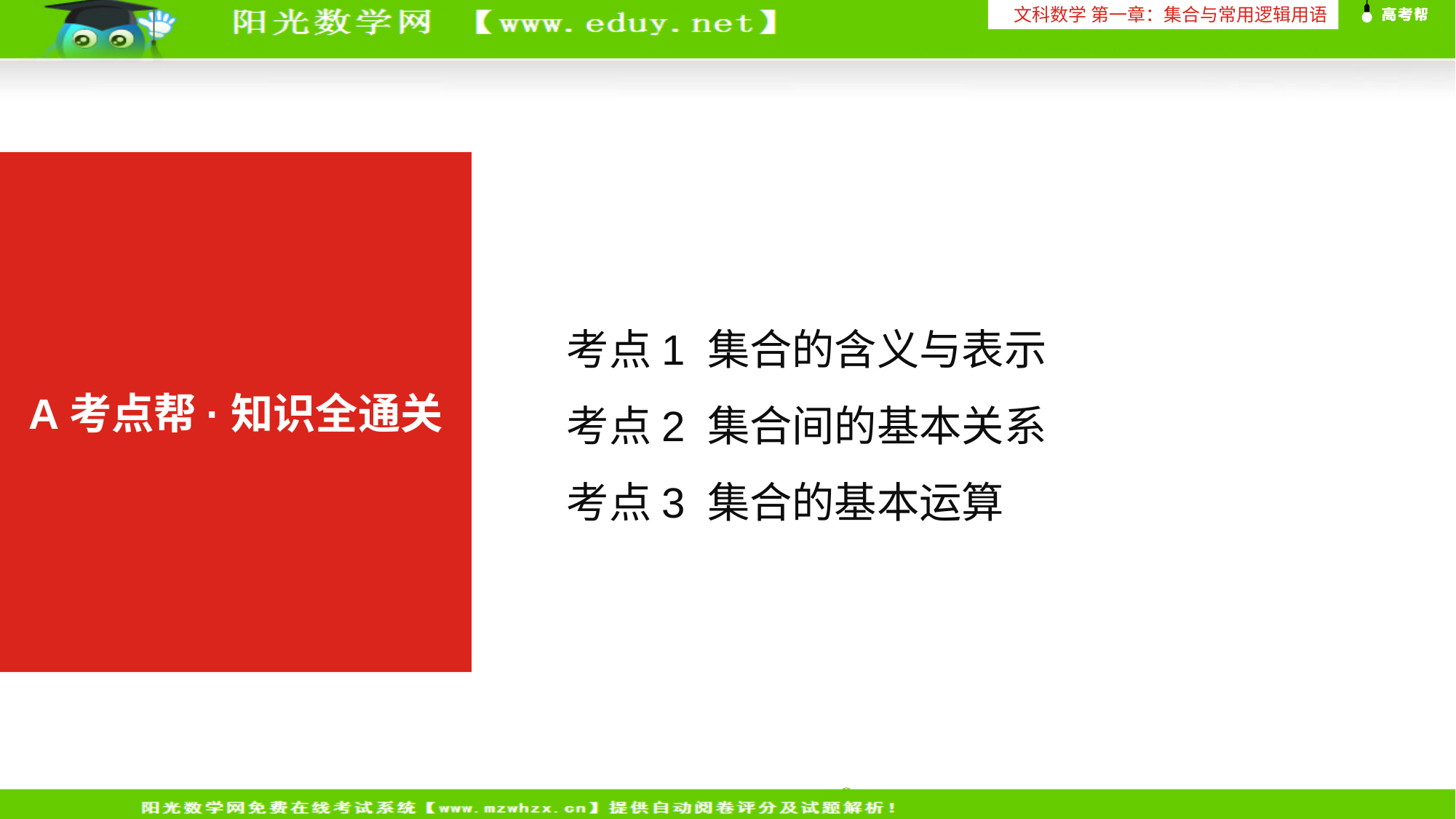

文科数学 第一章：集合与常用逻辑用语
考点1 集合的含义与表示
考点2 集合间的基本关系
考点3 集合的基本运算
A考点帮·知识全通关